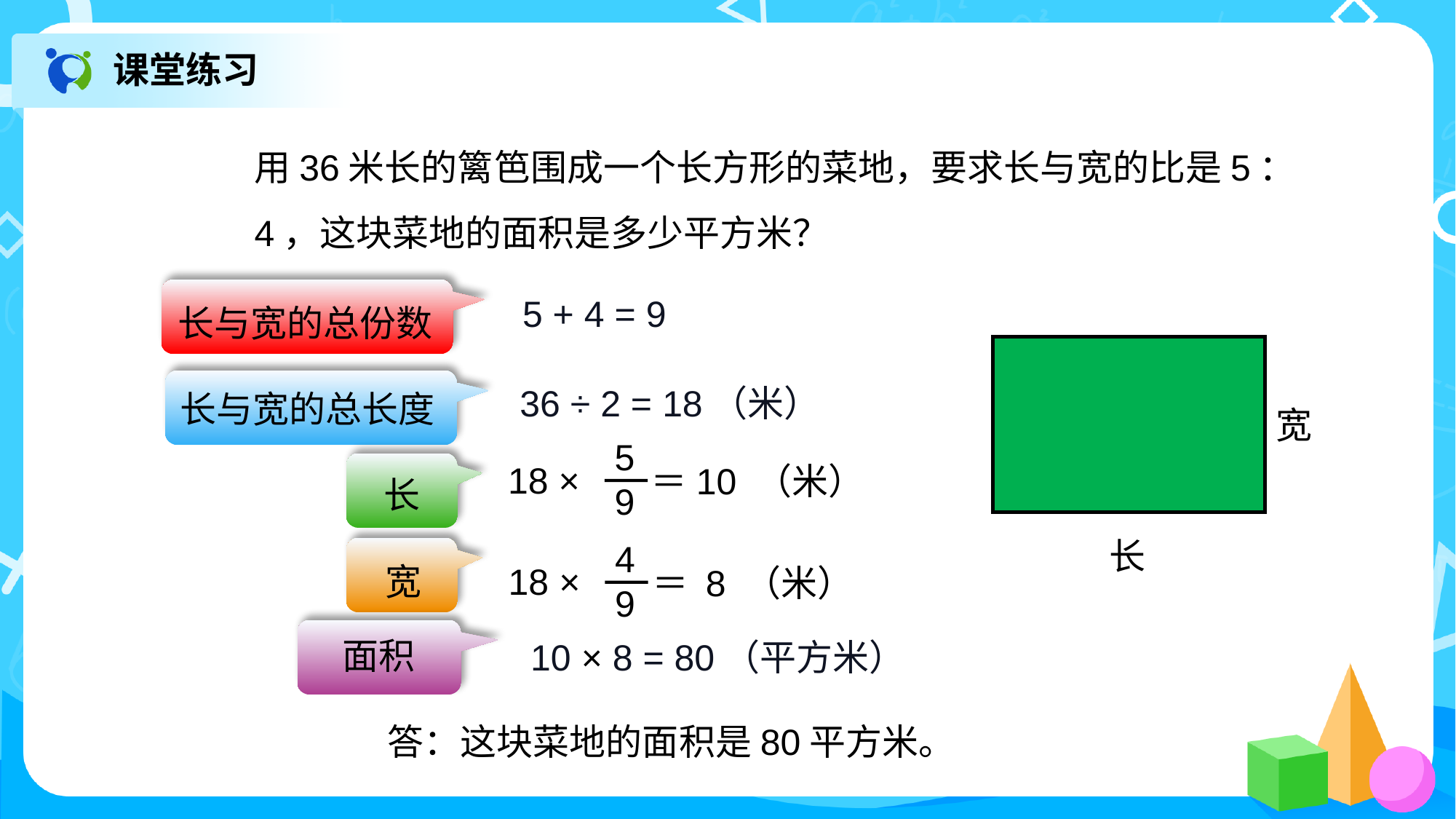

课堂练习
用36米长的篱笆围成一个长方形的菜地，要求长与宽的比是5：4，这块菜地的面积是多少平方米？

长与宽的总份数
5 + 4 = 9

宽
长

长与宽的总长度
36 ÷ 2 = 18（米）
 5
 9

18 ×
＝10 （米）

长

宽
 4
 9

18 ×
＝ 8 （米）

面积
10 × 8 = 80（平方米）
答：这块菜地的面积是80平方米。